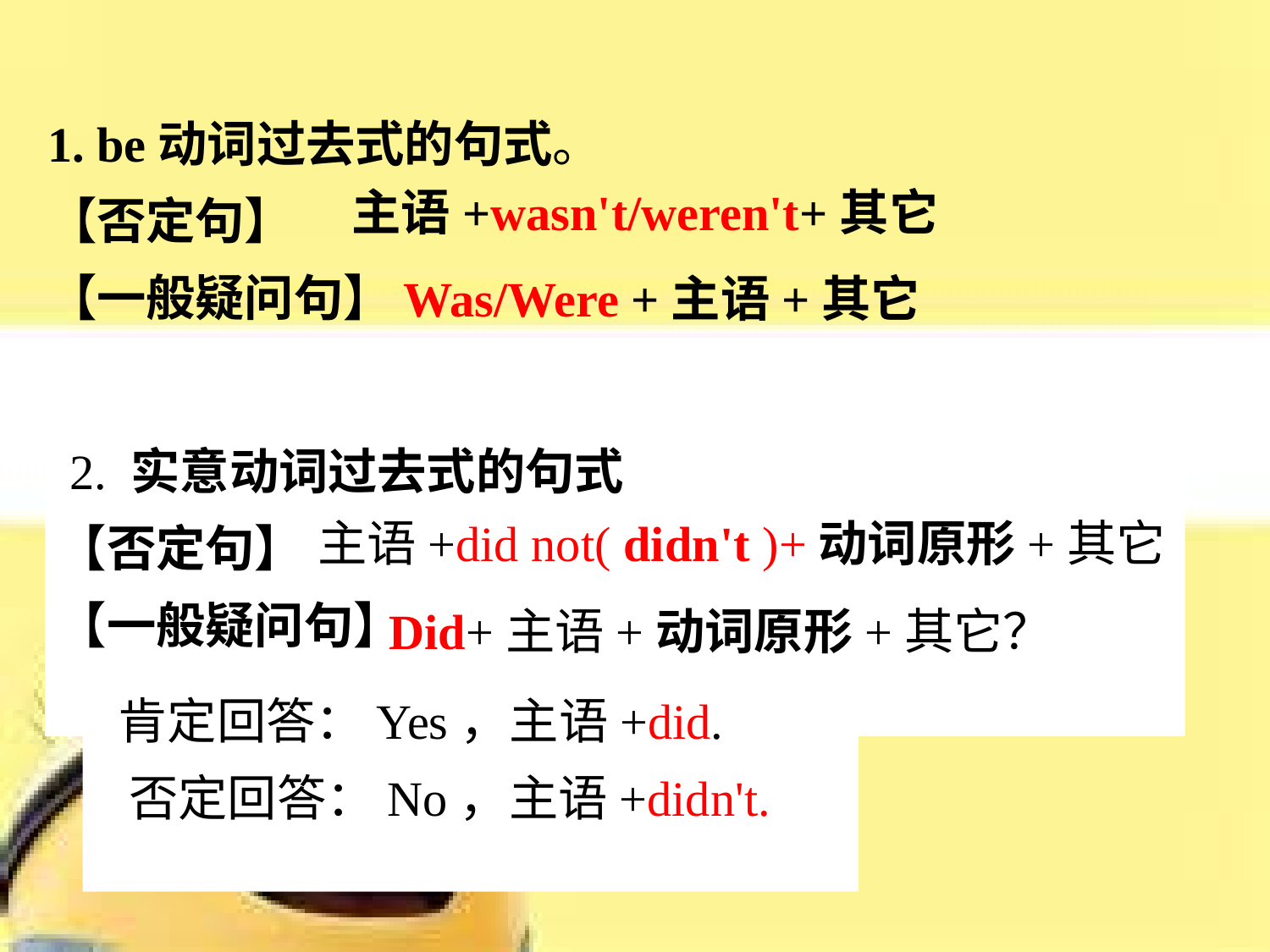

1. be动词过去式的句式。
【否定句】
【一般疑问句】
主语+wasn't/weren't+其它
Was/Were +主语+其它
 2. 实意动词过去式的句式
【否定句】
【一般疑问句】

主语+did not( didn't )+动词原形+其它
Did+主语+动词原形+其它？
 肯定回答：Yes，主语+did.
  否定回答：No，主语+didn't.